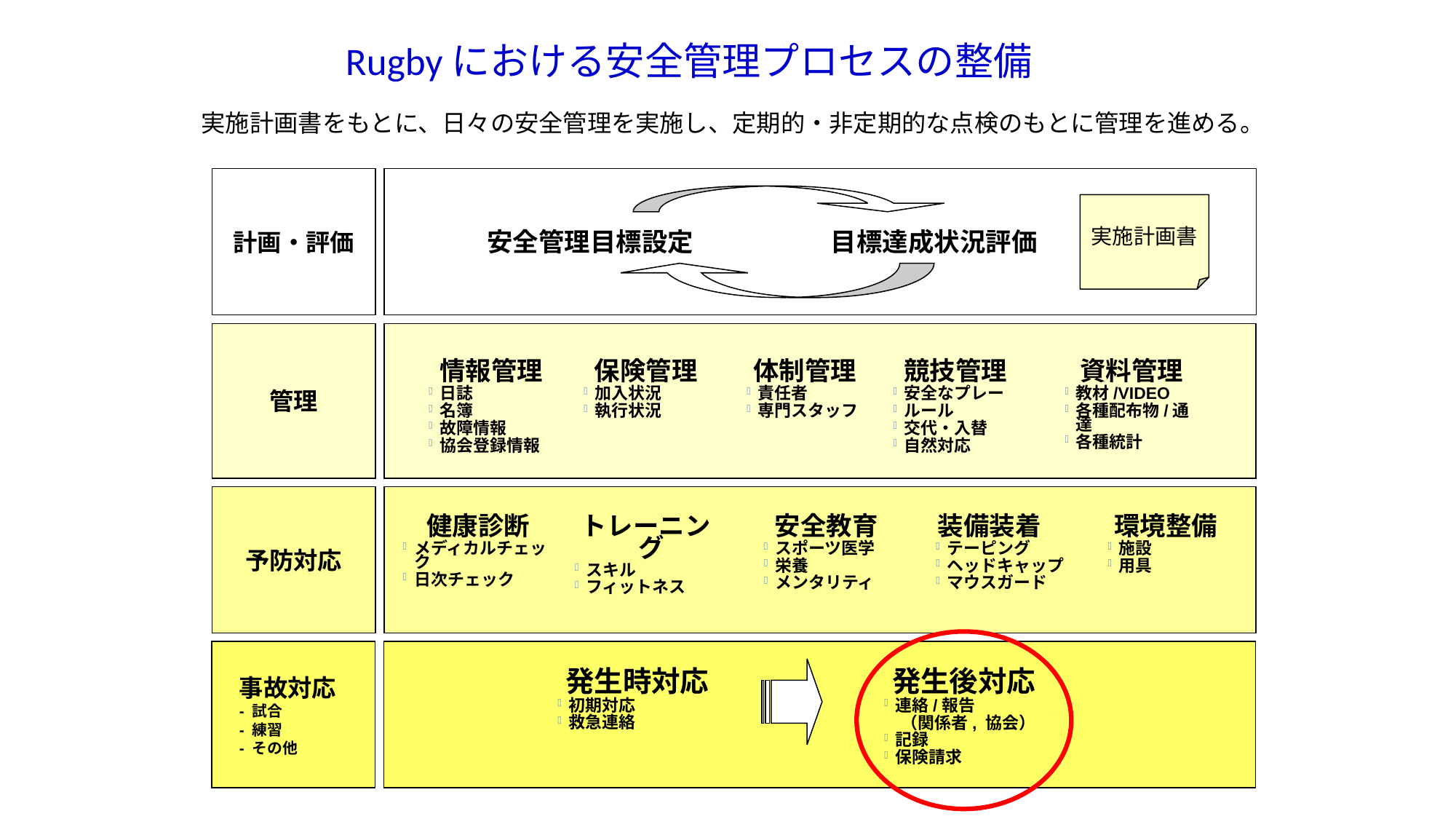

# Rugbyにおける安全管理プロセスの整備
実施計画書をもとに、日々の安全管理を実施し、定期的・非定期的な点検のもとに管理を進める。
計画・評価

実施計画書
目標達成状況評価
安全管理目標設定

管理

情報管理
日誌
名簿
故障情報
協会登録情報
保険管理
加入状況
執行状況
体制管理
責任者
専門スタッフ
競技管理
安全なプレー
ルール
交代・入替
自然対応

資料管理
教材/VIDEO
各種配布物/通達
各種統計
予防対応

装備装着
テーピング
ヘッドキャップ
マウスガード
環境整備
施設
用具
健康診断
メディカルチェック
日次チェック
トレーニング
スキル
フィットネス
安全教育
スポーツ医学
栄養
メンタリティ

  事故対応
    - 試合
    - 練習
    - その他

発生時対応
初期対応
救急連絡
発生後対応
連絡/報告
　（関係者, 協会）
記録
保険請求